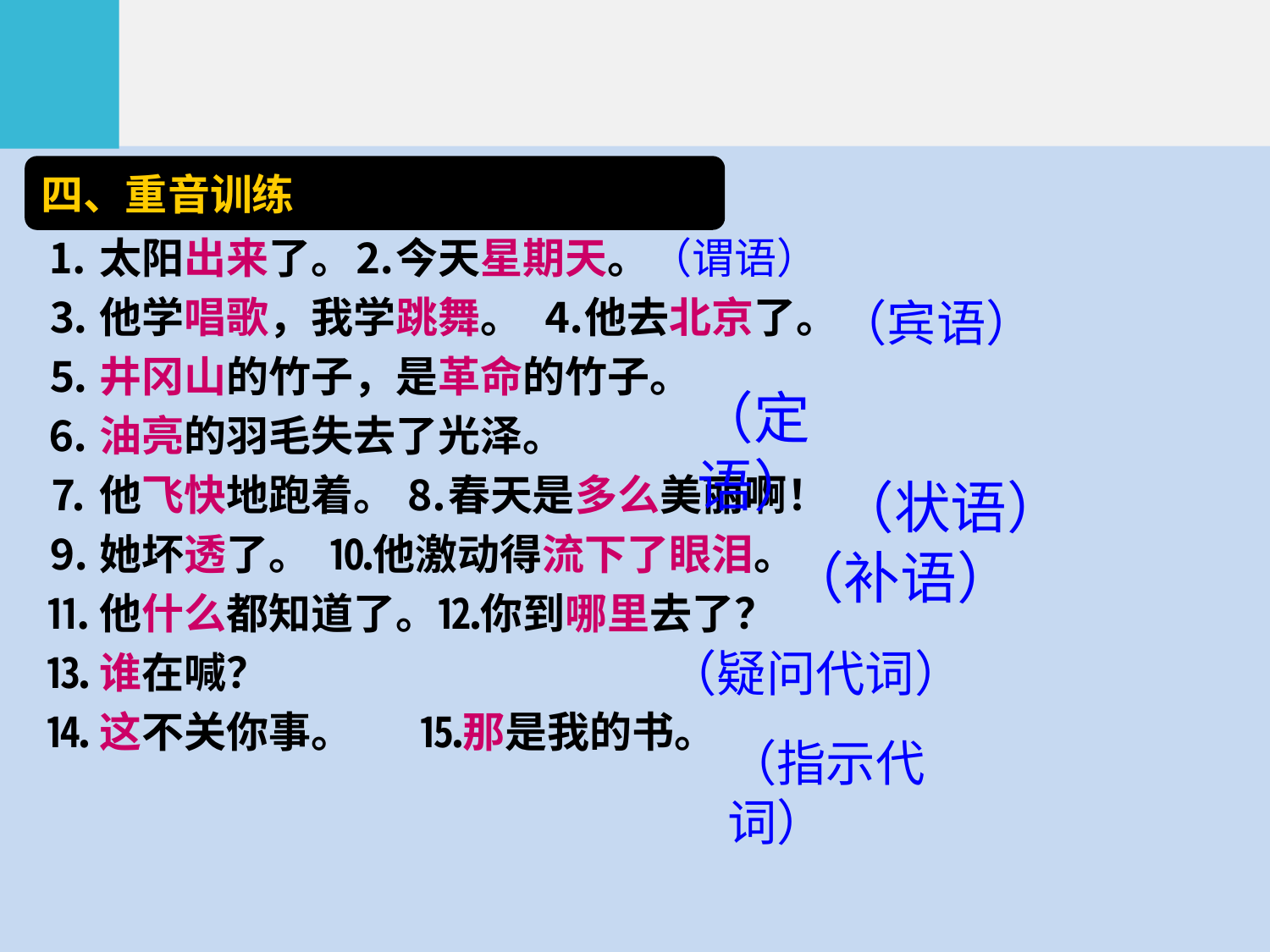

四、重音训练

⒈太阳出来了。⒉今天星期天。（谓语）
⒊他学唱歌，我学跳舞。  ⒋他去北京了。
⒌井冈山的竹子，是革命的竹子。
⒍油亮的羽毛失去了光泽。
⒎他飞快地跑着。 ⒏春天是多么美丽啊！
⒐她坏透了。  ⒑他激动得流下了眼泪。
⒒他什么都知道了。⒓你到哪里去了？
⒔谁在喊？
⒕这不关你事。       ⒖那是我的书。

（宾语）
（定语）
（状语）
（补语）
（疑问代词）
（指示代词）